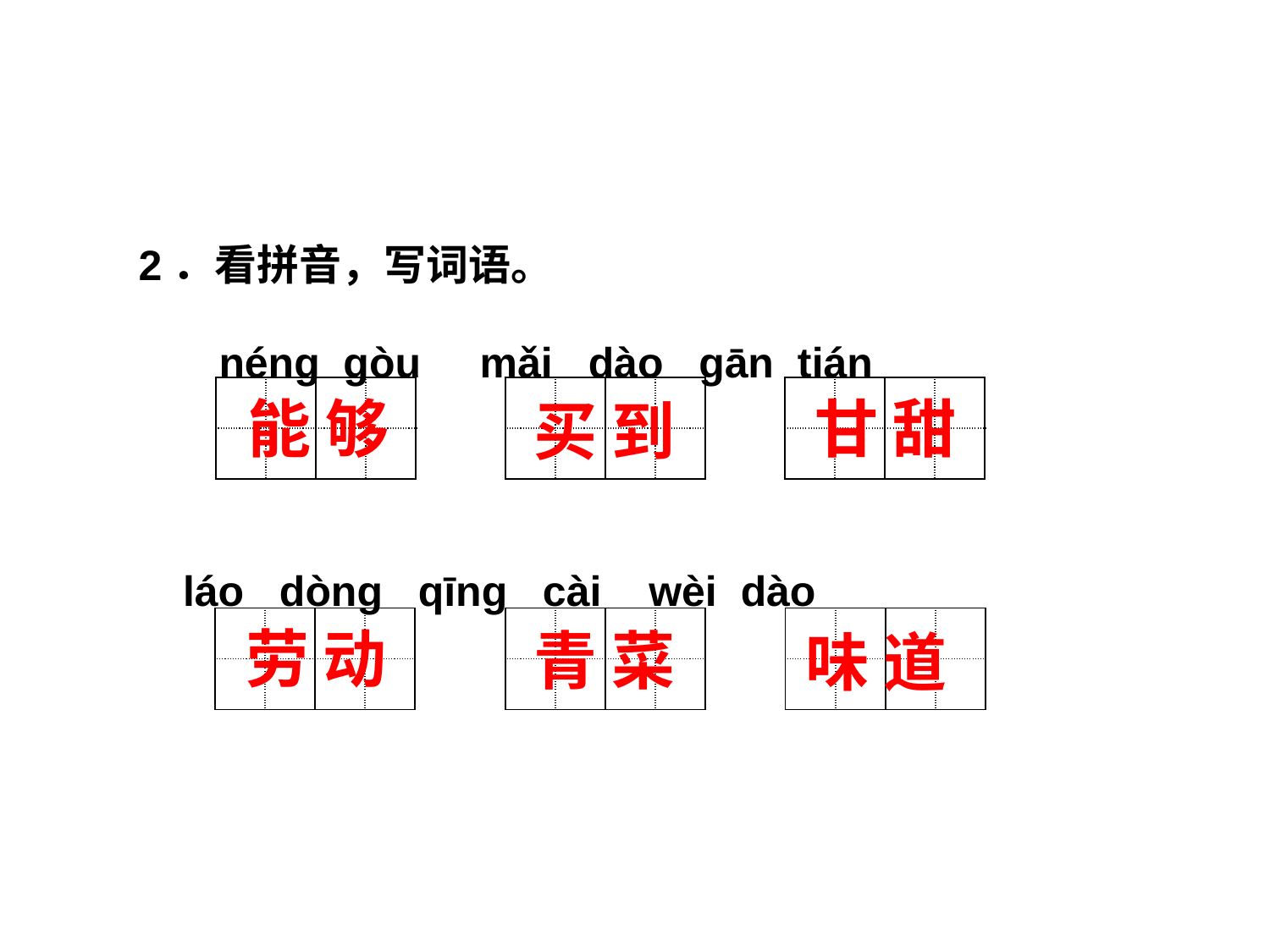

2．看拼音，写词语。
　  néng  gòu     mǎi   dào   gān  tián

   láo   dòng   qīng   cài    wèi  dào
|  |  |  |  |
| --- | --- | --- | --- |
|  |  |  |  |
|  |  |  |  |
| --- | --- | --- | --- |
|  |  |  |  |
|  |  |  |  |
| --- | --- | --- | --- |
|  |  |  |  |
能 够
甘 甜
买 到
|  |  |  |  |
| --- | --- | --- | --- |
|  |  |  |  |
|  |  |  |  |
| --- | --- | --- | --- |
|  |  |  |  |
|  |  |  |  |
| --- | --- | --- | --- |
|  |  |  |  |
劳 动
青 菜
味 道